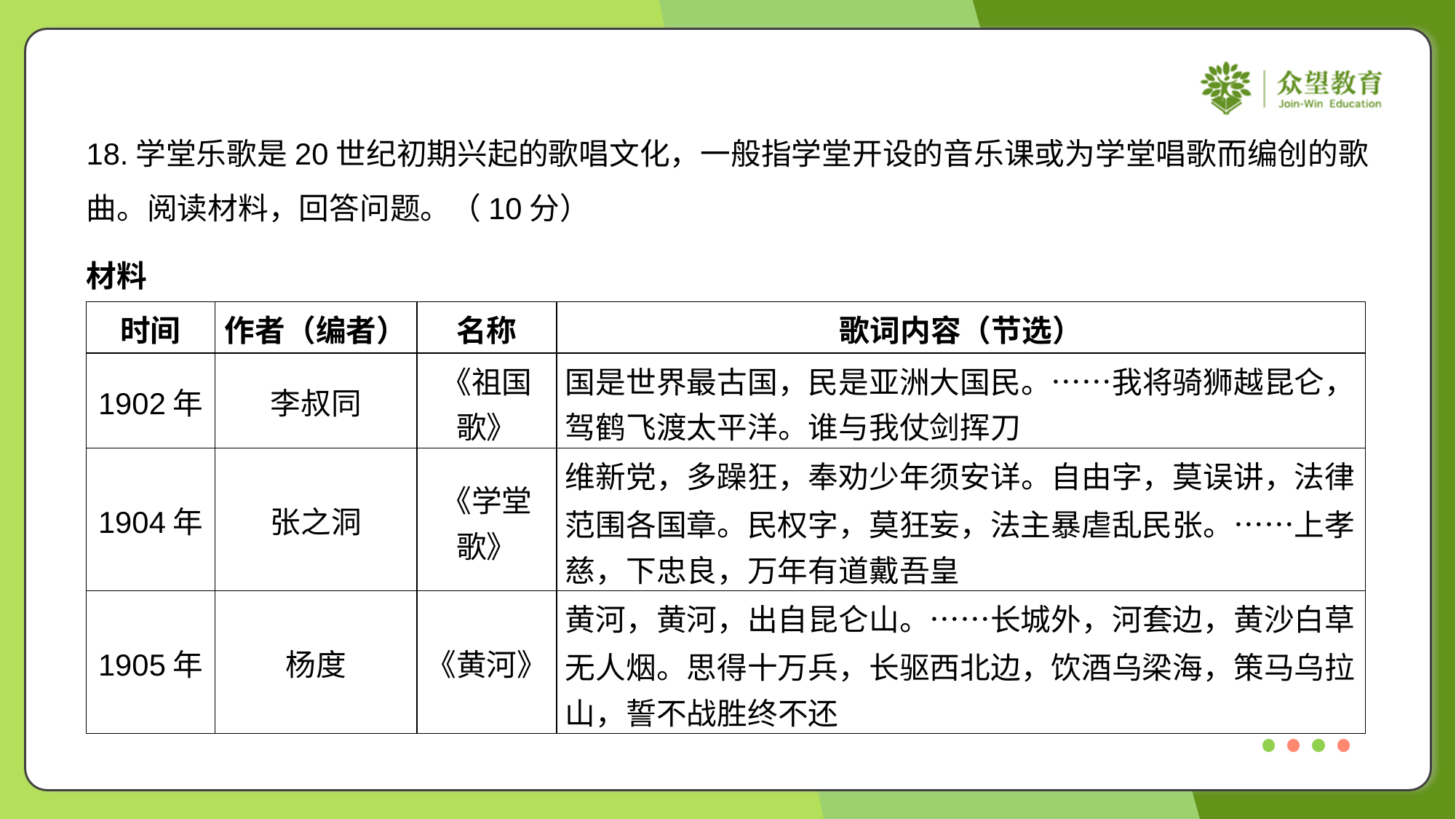

18.学堂乐歌是20世纪初期兴起的歌唱文化，一般指学堂开设的音乐课或为学堂唱歌而编创的歌
曲。阅读材料，回答问题。（10分）
材料
| 时间 | 作者（编者） | 名称 | 歌词内容（节选） |
| --- | --- | --- | --- |
| 1902年 | 李叔同 | 《祖国 歌》 | 国是世界最古国，民是亚洲大国民。……我将骑狮越昆仑， 驾鹤飞渡太平洋。谁与我仗剑挥刀 |
| 1904年 | 张之洞 | 《学堂 歌》 | 维新党，多躁狂，奉劝少年须安详。自由字，莫误讲，法律 范围各国章。民权字，莫狂妄，法主暴虐乱民张。……上孝 慈，下忠良，万年有道戴吾皇 |
| 1905年 | 杨度 | 《黄河》 | 黄河，黄河，出自昆仑山。……长城外，河套边，黄沙白草 无人烟。思得十万兵，长驱西北边，饮酒乌梁海，策马乌拉 山，誓不战胜终不还 |